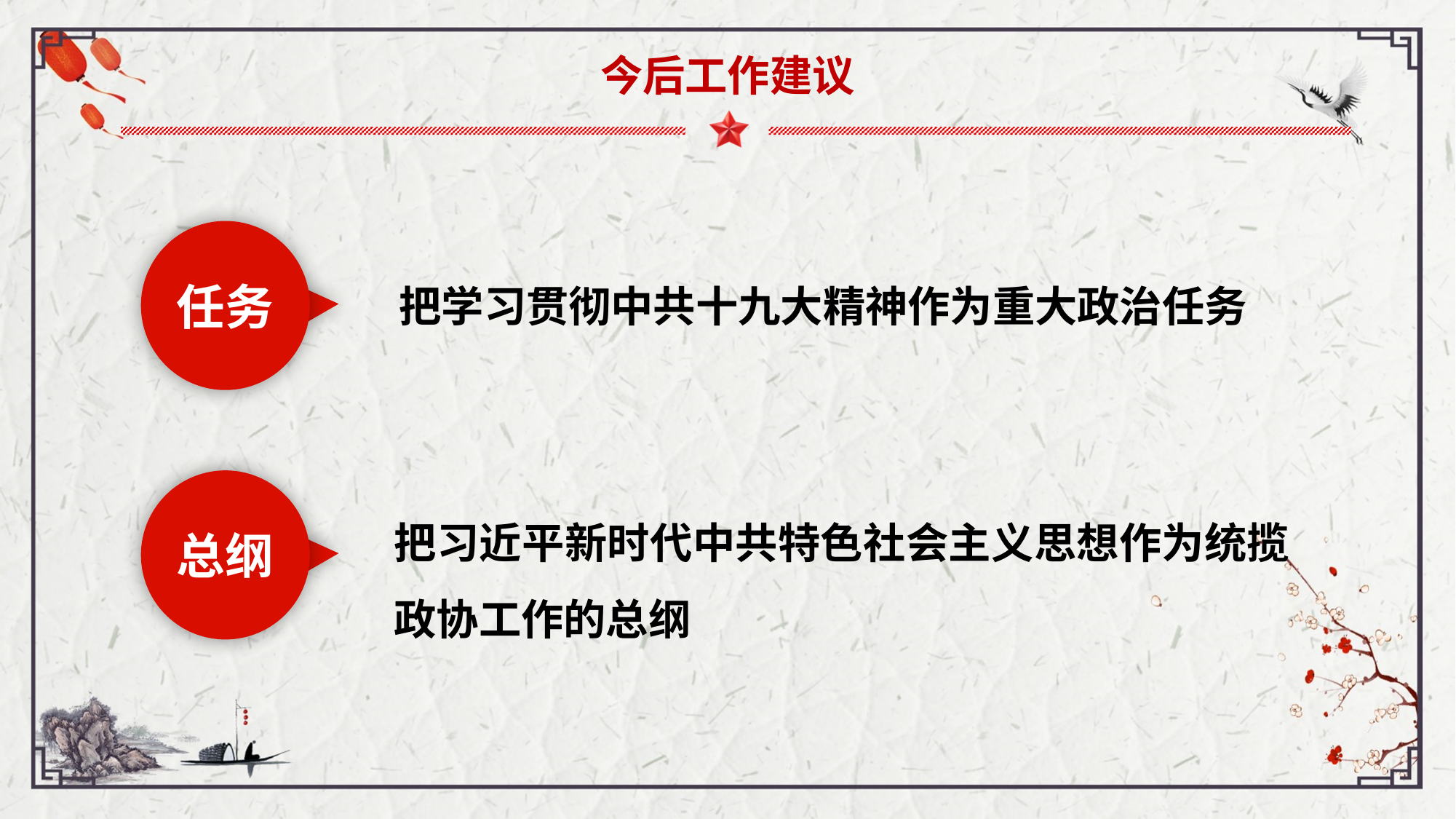

今后工作建议
任务

把学习贯彻中共十九大精神作为重大政治任务
总纲

把习近平新时代中共特色社会主义思想作为统揽政协工作的总纲